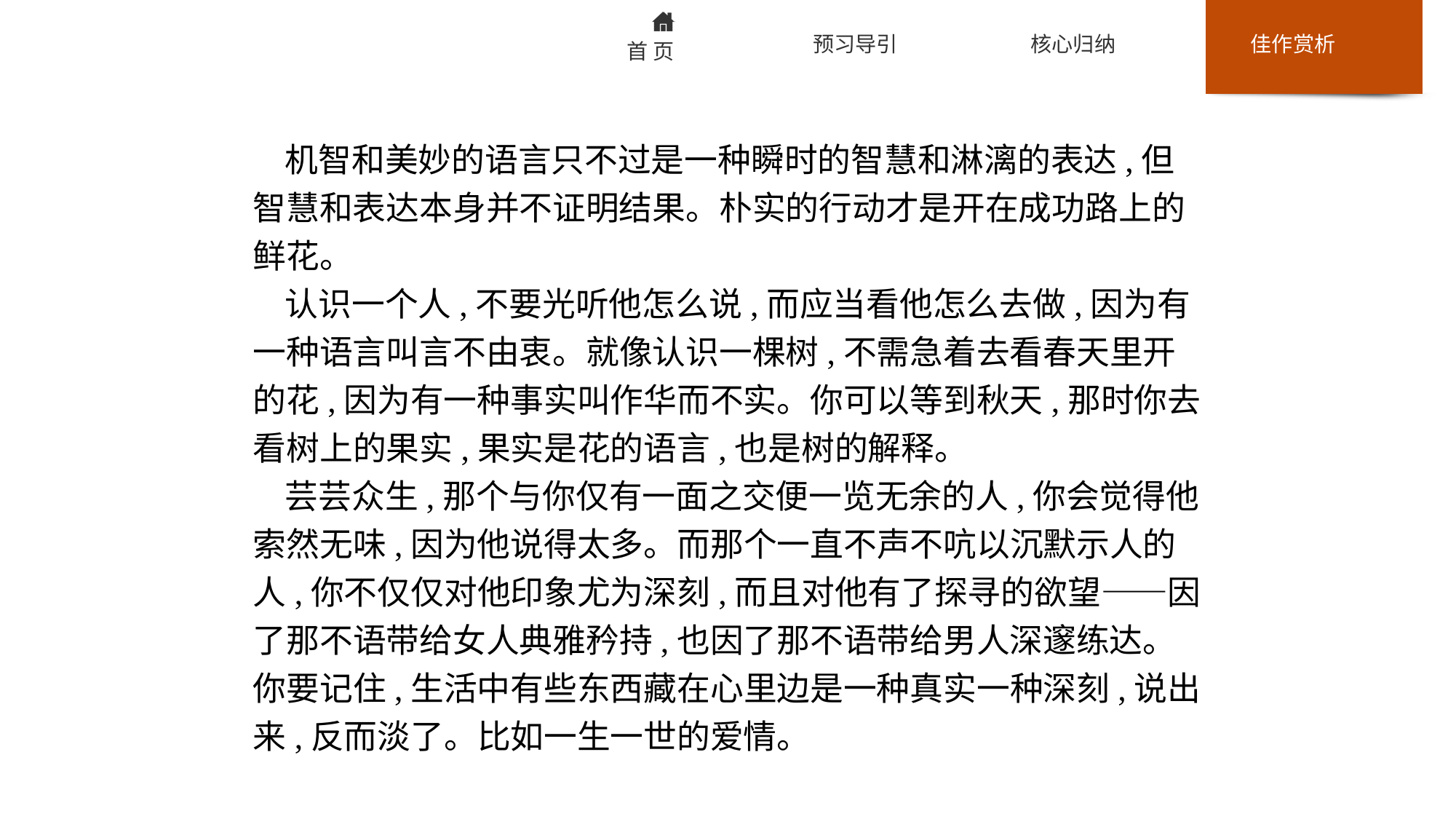

机智和美妙的语言只不过是一种瞬时的智慧和淋漓的表达,但智慧和表达本身并不证明结果。朴实的行动才是开在成功路上的鲜花。
认识一个人,不要光听他怎么说,而应当看他怎么去做,因为有一种语言叫言不由衷。就像认识一棵树,不需急着去看春天里开的花,因为有一种事实叫作华而不实。你可以等到秋天,那时你去看树上的果实,果实是花的语言,也是树的解释。
芸芸众生,那个与你仅有一面之交便一览无余的人,你会觉得他索然无味,因为他说得太多。而那个一直不声不吭以沉默示人的人,你不仅仅对他印象尤为深刻,而且对他有了探寻的欲望——因了那不语带给女人典雅矜持,也因了那不语带给男人深邃练达。你要记住,生活中有些东西藏在心里边是一种真实一种深刻,说出来,反而淡了。比如一生一世的爱情。